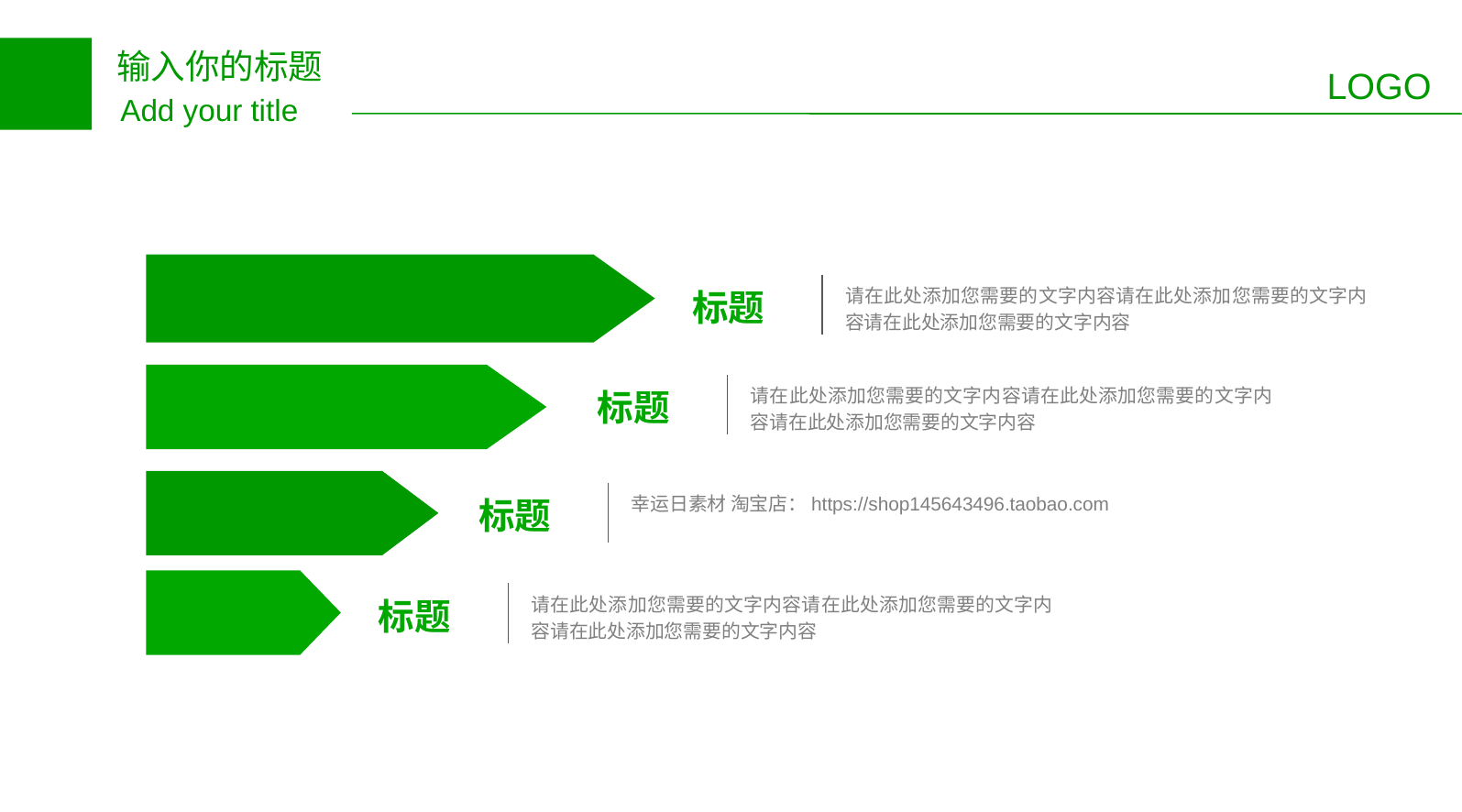

标题
请在此处添加您需要的文字内容请在此处添加您需要的文字内容请在此处添加您需要的文字内容

标题
请在此处添加您需要的文字内容请在此处添加您需要的文字内容请在此处添加您需要的文字内容

标题
幸运日素材 淘宝店：https://shop145643496.taobao.com

标题
请在此处添加您需要的文字内容请在此处添加您需要的文字内容请在此处添加您需要的文字内容